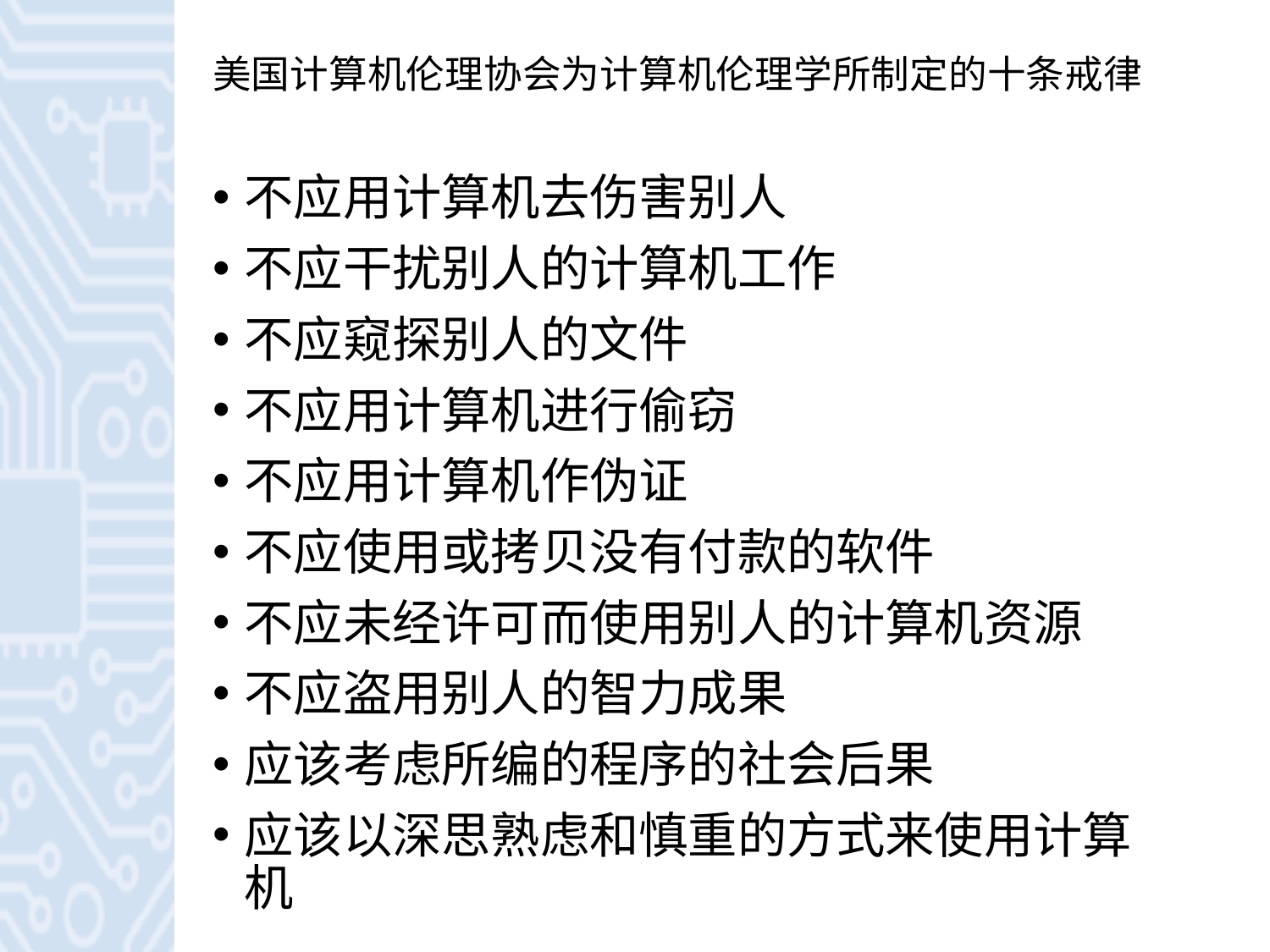

# 美国计算机伦理协会为计算机伦理学所制定的十条戒律
不应用计算机去伤害别人
不应干扰别人的计算机工作
不应窥探别人的文件
不应用计算机进行偷窃
不应用计算机作伪证
不应使用或拷贝没有付款的软件
不应未经许可而使用别人的计算机资源
不应盗用别人的智力成果
应该考虑所编的程序的社会后果
应该以深思熟虑和慎重的方式来使用计算机